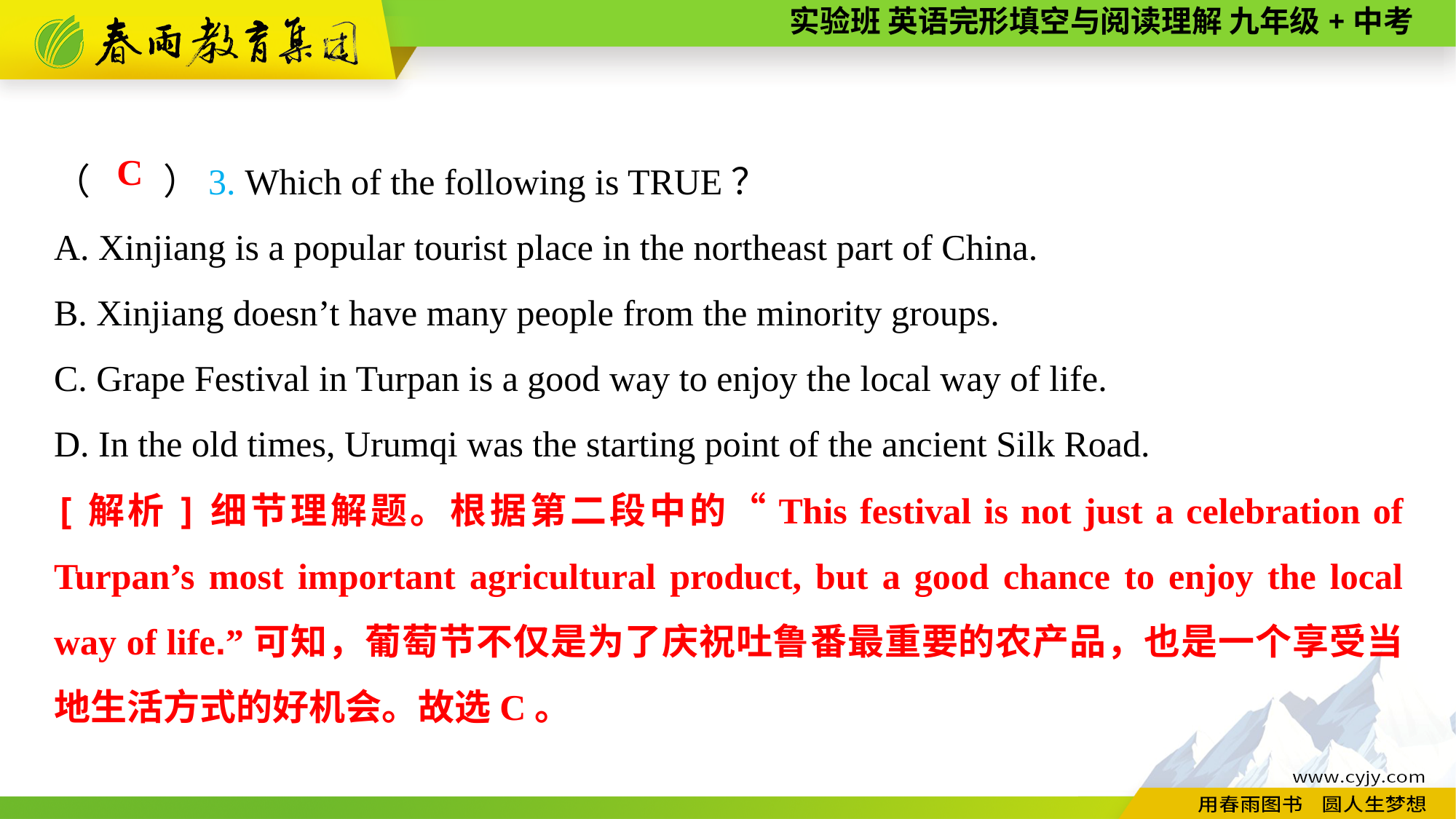

（　　）3. Which of the following is TRUE？
A. Xinjiang is a popular tourist place in the northeast part of China.
B. Xinjiang doesn’t have many people from the minority groups.
C. Grape Festival in Turpan is a good way to enjoy the local way of life.
D. In the old times, Urumqi was the starting point of the ancient Silk Road.
C
[解析]细节理解题。根据第二段中的“This festival is not just a celebration of Turpan’s most important agricultural product, but a good chance to enjoy the local way of life.”可知，葡萄节不仅是为了庆祝吐鲁番最重要的农产品，也是一个享受当地生活方式的好机会。故选C。